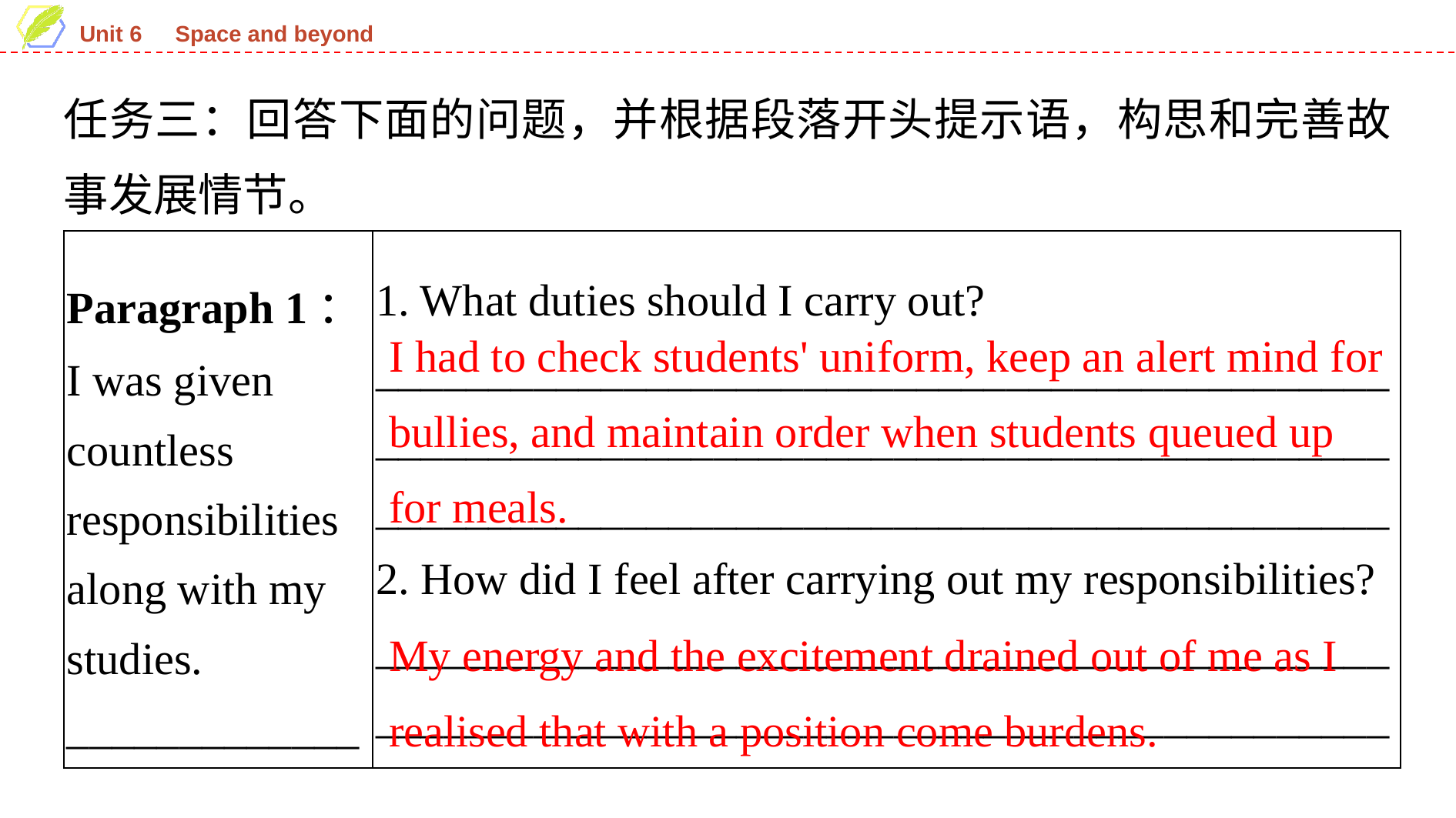

任务三：回答下面的问题，并根据段落开头提示语，构思和完善故事发展情节。
| Paragraph 1： I was given countless responsibilities along with my studies. \_\_\_\_\_\_\_\_\_\_\_\_\_ | 1. What duties should I carry out? \_\_\_\_\_\_\_\_\_\_\_\_\_\_\_\_\_\_\_\_\_\_\_\_\_\_\_\_\_\_\_\_\_\_\_\_\_\_\_\_\_\_\_\_\_\_\_\_\_\_\_\_\_\_\_\_\_\_\_\_\_\_\_\_\_\_\_\_\_\_\_\_\_\_\_\_\_\_\_\_\_\_\_\_\_\_\_\_\_\_\_\_\_\_\_\_\_\_\_\_\_\_\_\_\_\_\_\_\_\_\_\_\_\_\_\_\_\_\_\_\_\_\_\_\_\_\_\_\_\_\_\_\_\_\_ 2. How did I feel after carrying out my responsibilities? \_\_\_\_\_\_\_\_\_\_\_\_\_\_\_\_\_\_\_\_\_\_\_\_\_\_\_\_\_\_\_\_\_\_\_\_\_\_\_\_\_\_\_\_\_\_\_\_\_\_\_\_\_\_\_\_\_\_\_\_\_\_\_\_\_\_\_\_\_\_\_\_\_\_\_\_\_\_\_\_\_\_\_\_\_\_\_\_\_\_ |
| --- | --- |
I had to check students' uniform, keep an alert mind for bullies, and maintain order when students queued up for meals.
My energy and the excitement drained out of me as I realised that with a position come burdens.